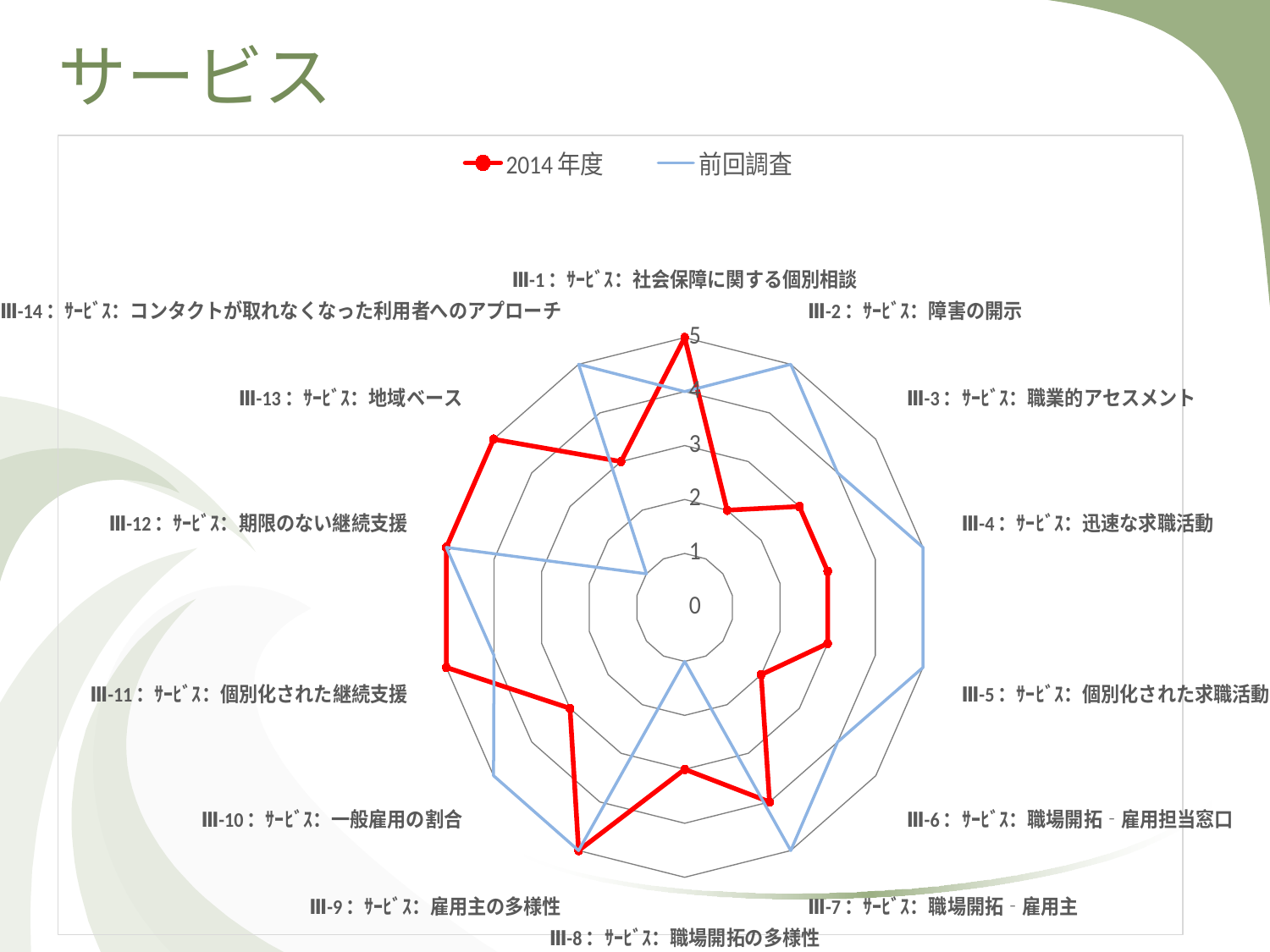

# サービス

### Chart

| Category |  |  |
|---|---|---|
| Ⅲ-1：ｻｰﾋﾞｽ：社会保障に関する個別相談 | 5.0 | 4.0 |
| Ⅲ-2：ｻｰﾋﾞｽ：障害の開示 | 2.0 | 5.0 |
| Ⅲ-3：ｻｰﾋﾞｽ：職業的アセスメント | 3.0 | 4.0 |
| Ⅲ-4：ｻｰﾋﾞｽ：迅速な求職活動 | 3.0 | 5.0 |
| Ⅲ-5：ｻｰﾋﾞｽ：個別化された求職活動 | 3.0 | 5.0 |
| Ⅲ-6：ｻｰﾋﾞｽ：職場開拓‐雇用担当窓口 | 2.0 | 4.0 |
| Ⅲ-7：ｻｰﾋﾞｽ：職場開拓‐雇用主 | 4.0 | 5.0 |
| Ⅲ-8：ｻｰﾋﾞｽ：職場開拓の多様性 | 3.0 | 1.0 |
| Ⅲ-9：ｻｰﾋﾞｽ：雇用主の多様性 | 5.0 | 5.0 |
| Ⅲ-10：ｻｰﾋﾞｽ：一般雇用の割合 | 3.0 | 5.0 |
| Ⅲ-11：ｻｰﾋﾞｽ：個別化された継続支援 | 5.0 | 4.0 |
| Ⅲ-12：ｻｰﾋﾞｽ：期限のない継続支援 | 5.0 | 5.0 |
| Ⅲ-13：ｻｰﾋﾞｽ：地域ベース | 5.0 | 1.0 |
| Ⅲ-14：ｻｰﾋﾞｽ：コンタクトが取れなくなった利用者へのアプローチ | 3.0 | 5.0 |